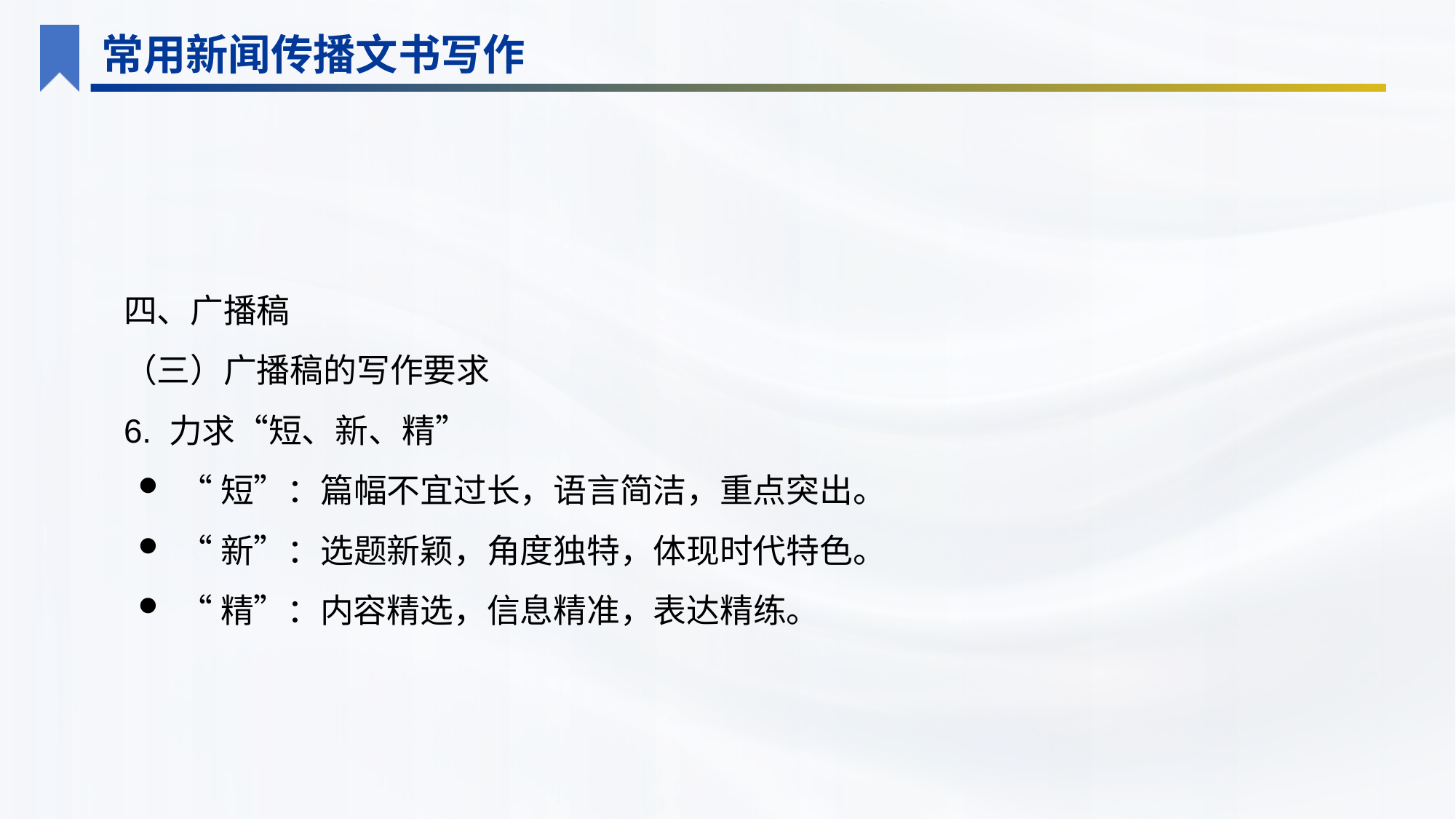

常用新闻传播文书写作
四、广播稿
（三）广播稿的写作要求
6. 力求“短、新、精”
“短”：篇幅不宜过长，语言简洁，重点突出。
“新”：选题新颖，角度独特，体现时代特色。
“精”：内容精选，信息精准，表达精练。